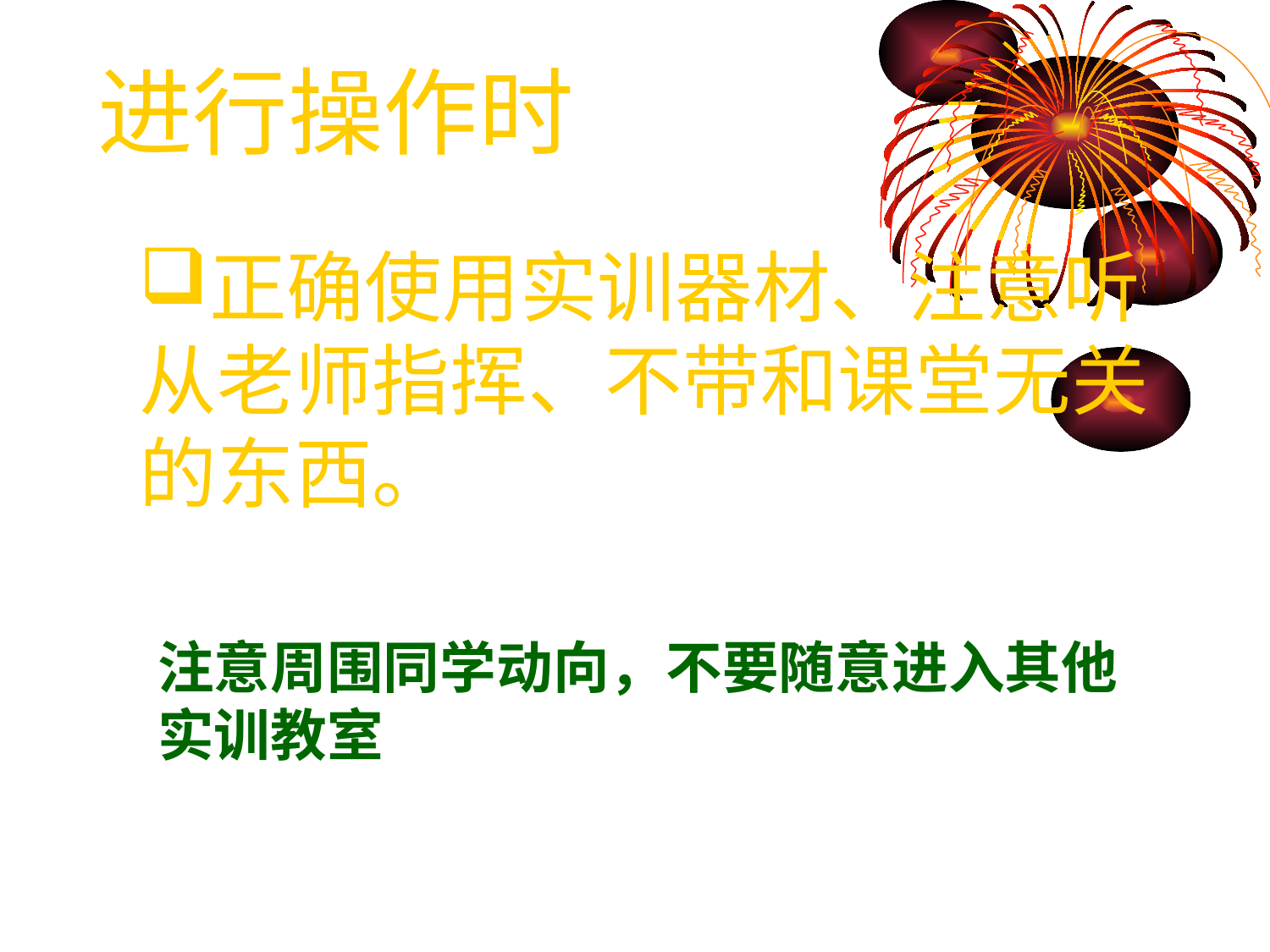

进行操作时
正确使用实训器材、注意听从老师指挥、不带和课堂无关的东西。
注意周围同学动向，不要随意进入其他实训教室